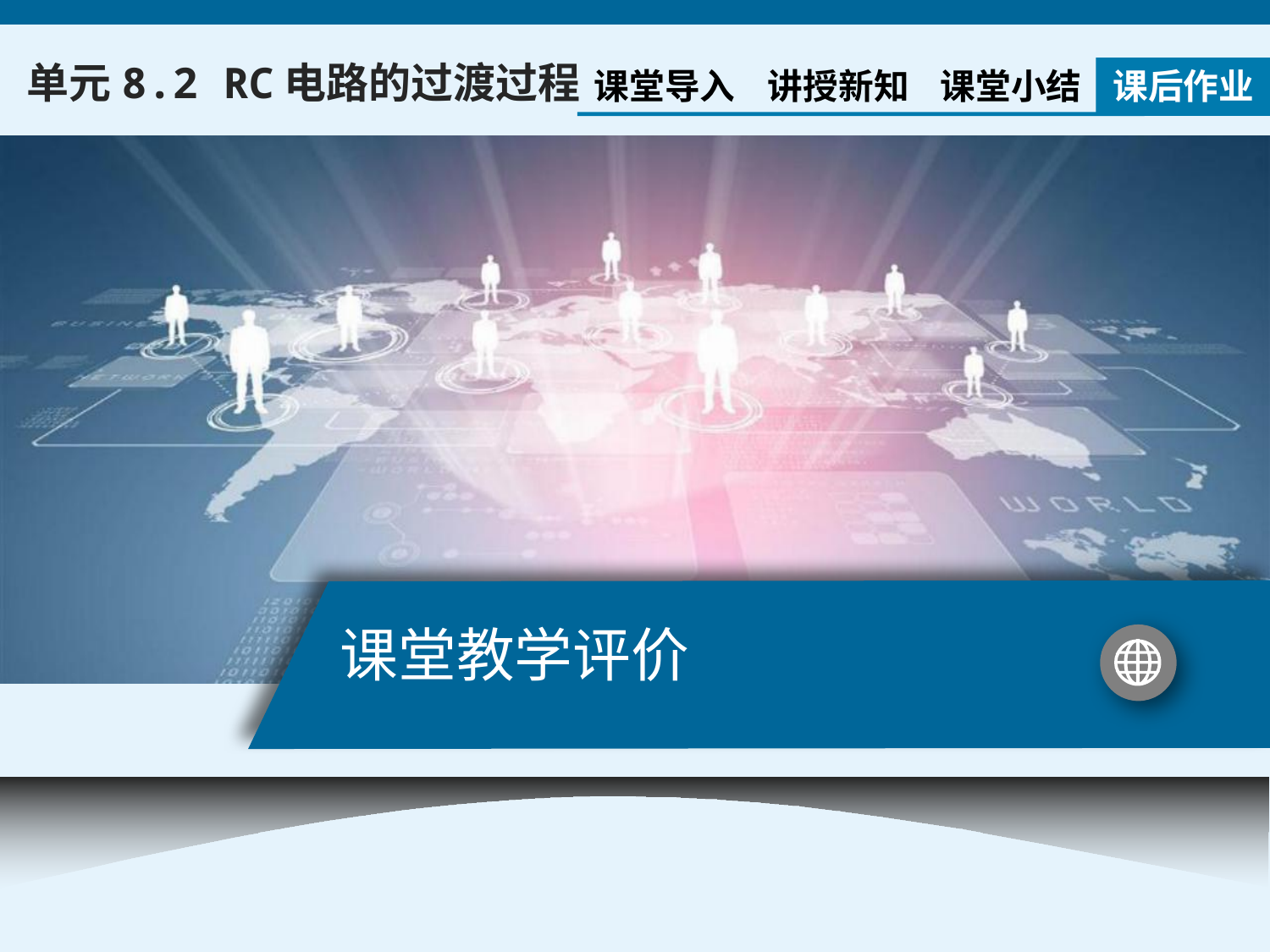

单元8.2 RC电路的过渡过程
课堂导入
讲授新知
课堂小结
课后作业
# 课堂教学评价